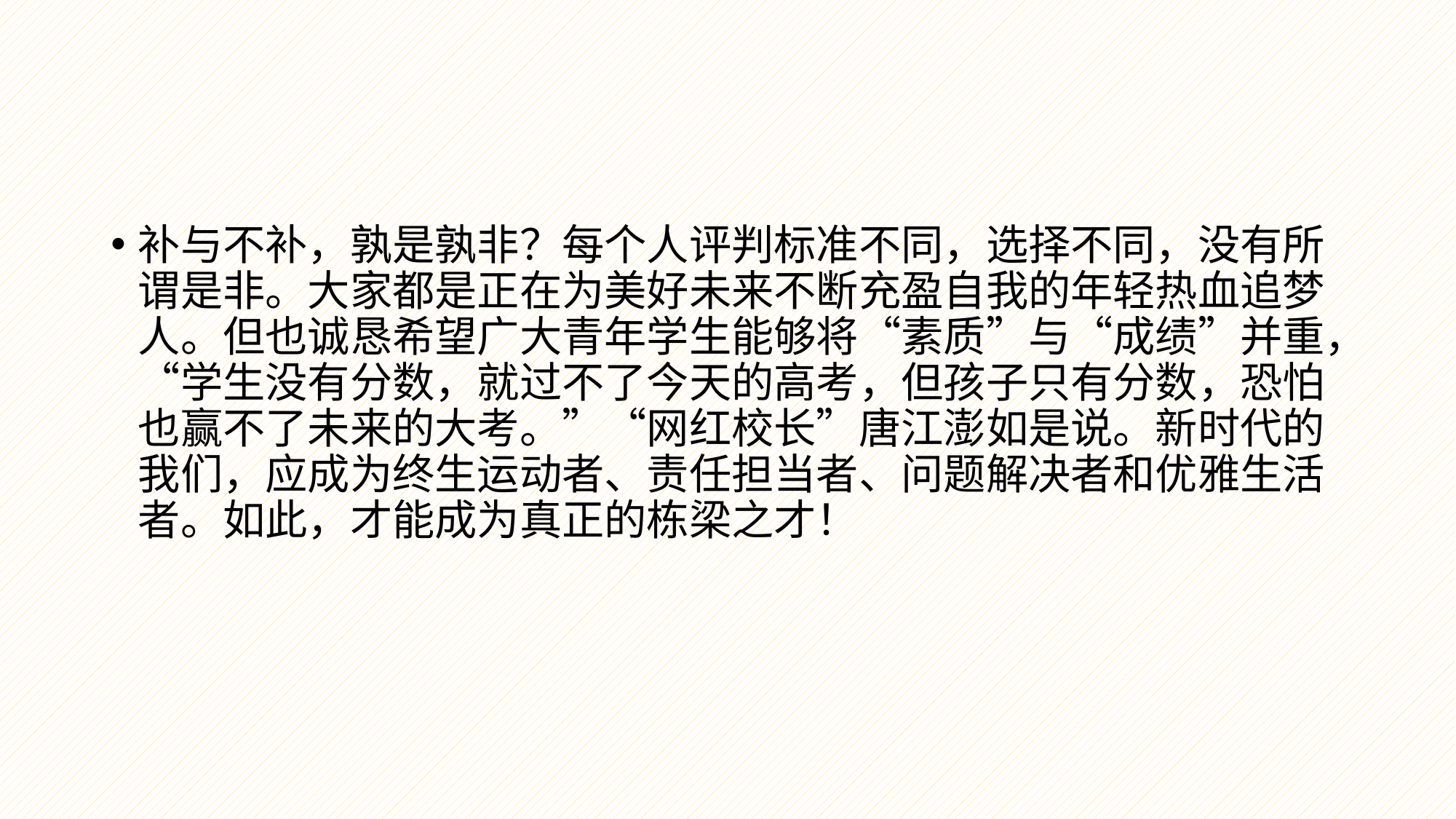

#
补与不补，孰是孰非？每个人评判标准不同，选择不同，没有所谓是非。大家都是正在为美好未来不断充盈自我的年轻热血追梦人。但也诚恳希望广大青年学生能够将“素质”与“成绩”并重，“学生没有分数，就过不了今天的高考，但孩子只有分数，恐怕也赢不了未来的大考。”“网红校长”唐江澎如是说。新时代的我们，应成为终生运动者、责任担当者、问题解决者和优雅生活者。如此，才能成为真正的栋梁之才！